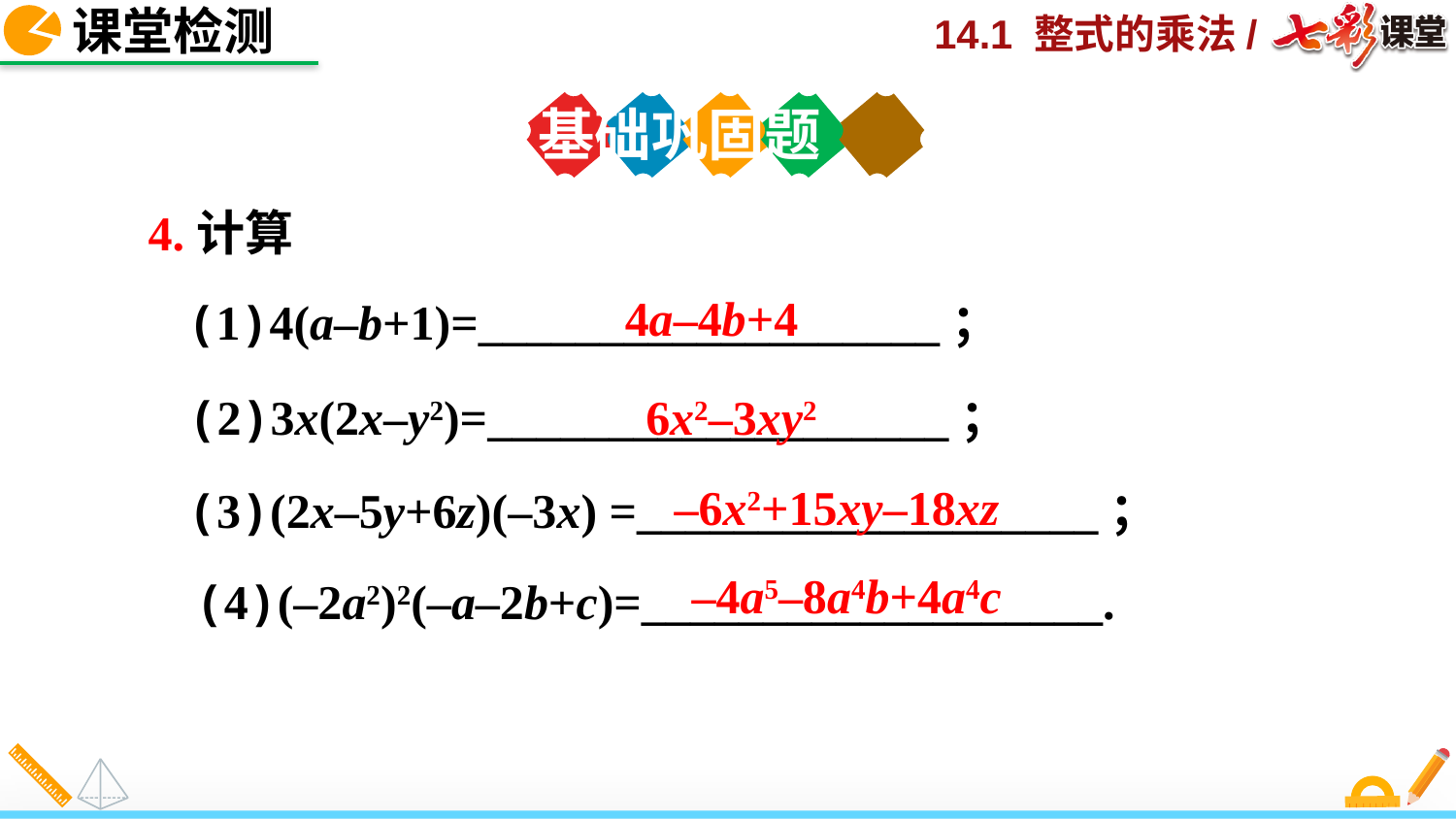

课堂检测

基础巩固题

4.计算
4a–4b+4
(1)4(a–b+1)=___________________；
6x2–3xy2
(2)3x(2x–y2)=___________________；
–6x2+15xy–18xz
(3)(2x–5y+6z)(–3x) =___________________；
–4a5–8a4b+4a4c
(4)(–2a2)2(–a–2b+c)=___________________.